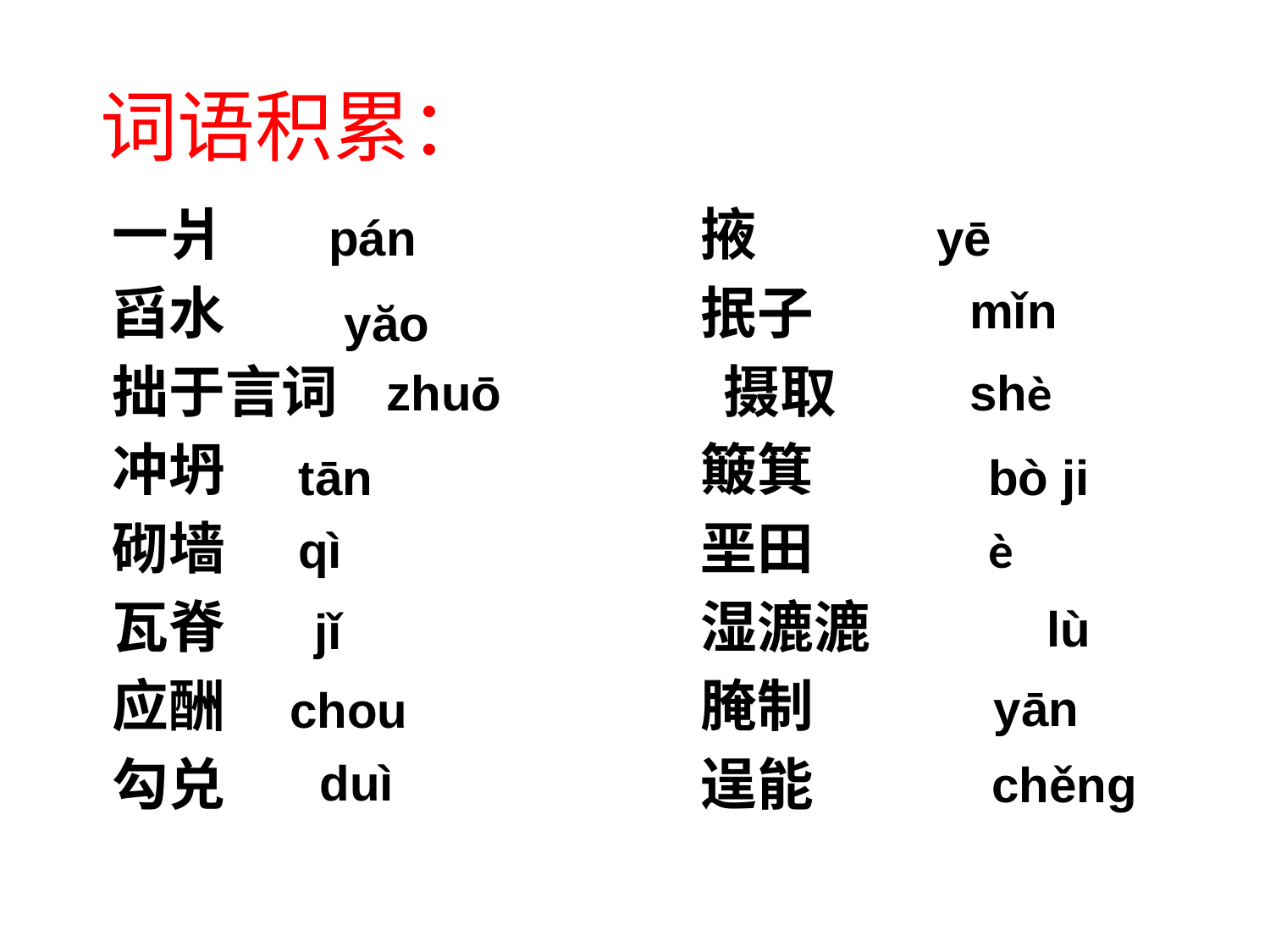

# 词语积累：
一爿                                     掖
舀水                                     抿子
拙于言词                              摄取
冲坍                                     簸箕
砌墙                                     垩田
瓦脊                                     湿漉漉
应酬                                     腌制
勾兑                                     逞能
pán
yē
mǐn
yăo
zhuō
shè
tān
bò ji
qì
è
lù
jǐ
yān
chou
duì
chěng